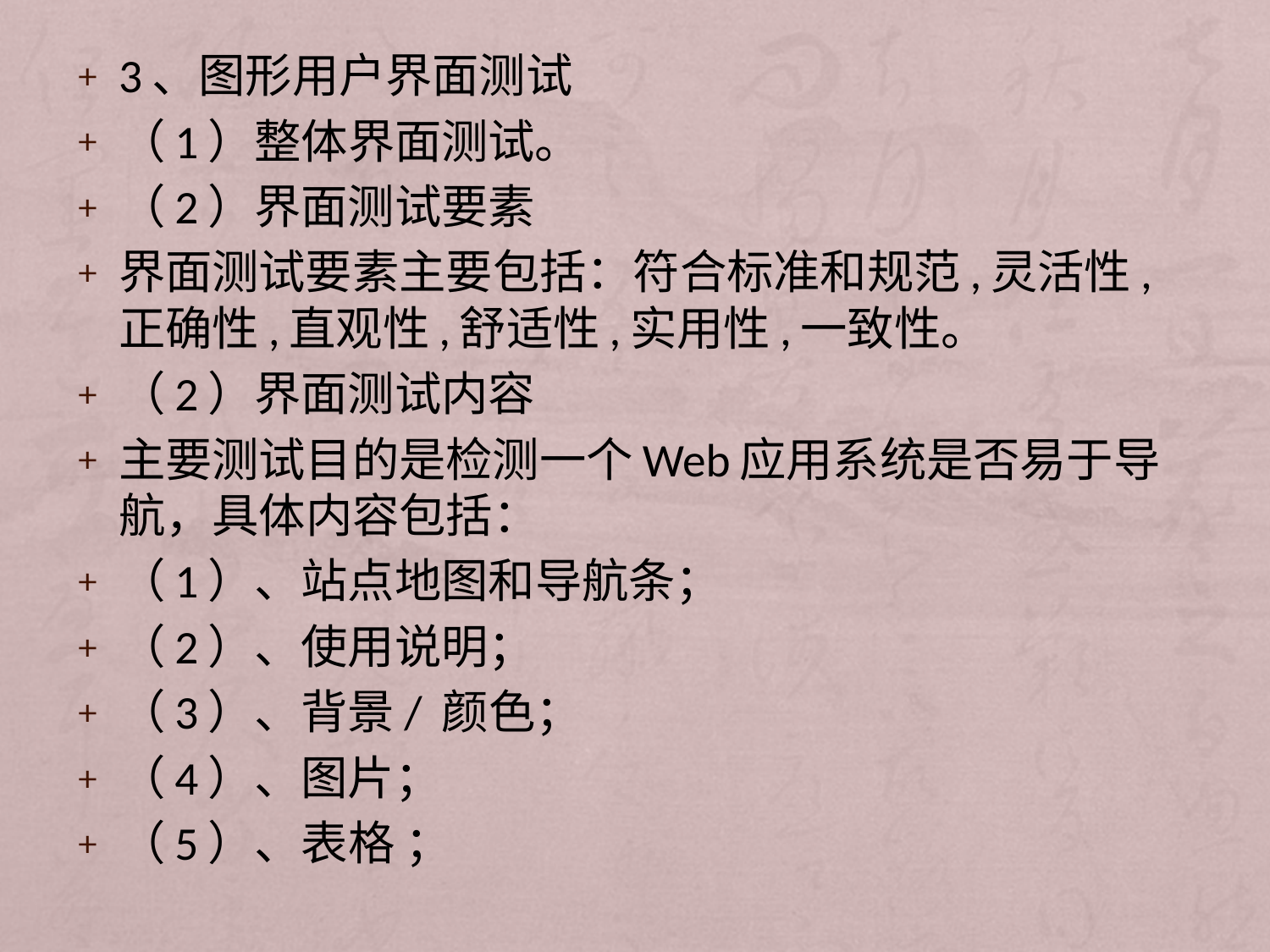

3、图形用户界面测试
（1）整体界面测试。
（2）界面测试要素
界面测试要素主要包括：符合标准和规范,灵活性,正确性,直观性,舒适性,实用性,一致性。
（2）界面测试内容
主要测试目的是检测一个Web应用系统是否易于导航，具体内容包括：
（1）、站点地图和导航条；
（2）、使用说明；
（3）、背景/ 颜色；
（4）、图片；
（5）、表格 ；